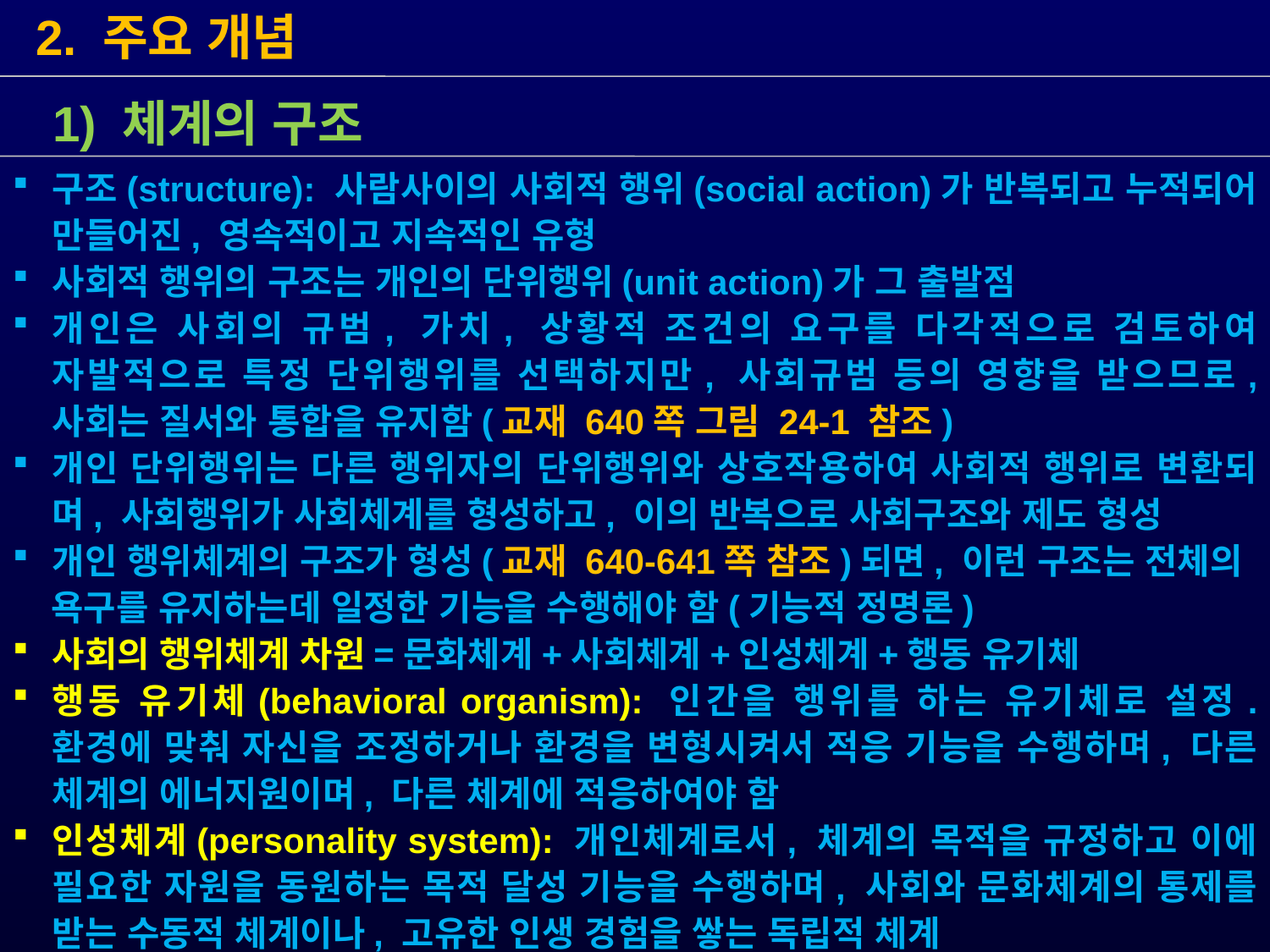

2. 주요 개념

  1) 체계의 구조

구조(structure): 사람사이의 사회적 행위(social action)가 반복되고 누적되어 만들어진, 영속적이고 지속적인 유형
사회적 행위의 구조는 개인의 단위행위(unit action)가 그 출발점
개인은 사회의 규범, 가치, 상황적 조건의 요구를 다각적으로 검토하여 자발적으로 특정 단위행위를 선택하지만, 사회규범 등의 영향을 받으므로, 사회는 질서와 통합을 유지함(교재 640쪽 그림 24-1 참조)
개인 단위행위는 다른 행위자의 단위행위와 상호작용하여 사회적 행위로 변환되며, 사회행위가 사회체계를 형성하고, 이의 반복으로 사회구조와 제도 형성
개인 행위체계의 구조가 형성(교재 640-641쪽 참조)되면, 이런 구조는 전체의
   욕구를 유지하는데 일정한 기능을 수행해야 함(기능적 정명론)
사회의 행위체계 차원=문화체계+사회체계+인성체계+행동 유기체
행동 유기체(behavioral organism): 인간을 행위를 하는 유기체로 설정. 환경에 맞춰 자신을 조정하거나 환경을 변형시켜서 적응 기능을 수행하며, 다른 체계의 에너지원이며, 다른 체계에 적응하여야 함
인성체계(personality system): 개인체계로서, 체계의 목적을 규정하고 이에 필요한 자원을 동원하는 목적 달성 기능을 수행하며, 사회와 문화체계의 통제를 받는 수동적 체계이나, 고유한 인생 경험을 쌓는 독립적 체계